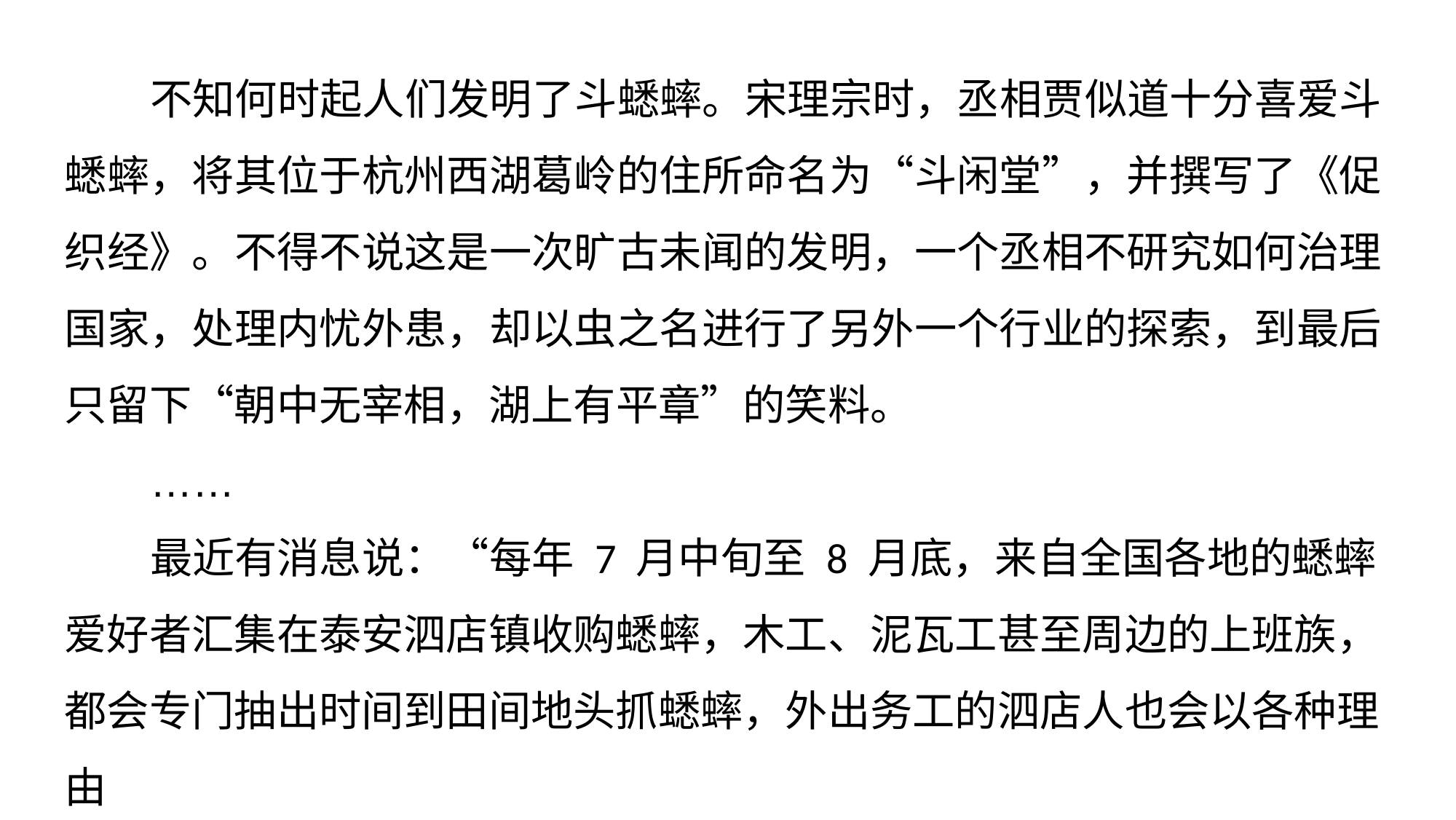

不知何时起人们发明了斗蟋蟀。宋理宗时，丞相贾似道十分喜爱斗蟋蟀，将其位于杭州西湖葛岭的住所命名为“斗闲堂”，并撰写了《促织经》。不得不说这是一次旷古未闻的发明，一个丞相不研究如何治理国家，处理内忧外患，却以虫之名进行了另外一个行业的探索，到最后只留下“朝中无宰相，湖上有平章”的笑料。
……
最近有消息说：“每年 7 月中旬至 8 月底，来自全国各地的蟋蟀爱好者汇集在泰安泗店镇收购蟋蟀，木工、泥瓦工甚至周边的上班族，都会专门抽出时间到田间地头抓蟋蟀，外出务工的泗店人也会以各种理由